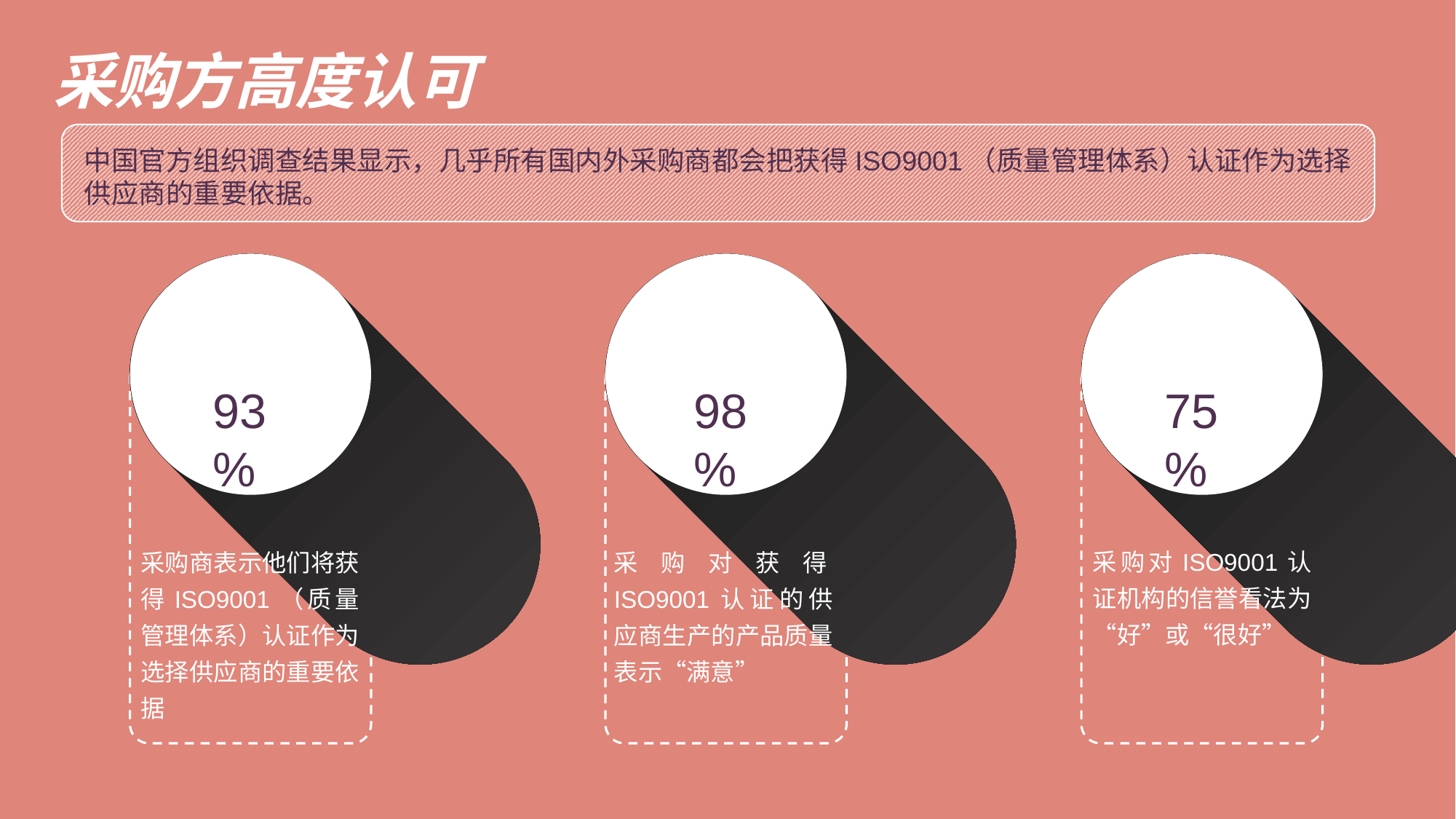

采购方高度认可

中国官方组织调查结果显示，几乎所有国内外采购商都会把获得ISO9001（质量管理体系）认证作为选择供应商的重要依据。

93%
98%
75%
采购对ISO9001认证机构的信誉看法为“好”或“很好”
采购商表示他们将获得ISO9001（质量管理体系）认证作为选择供应商的重要依据
采购对获得ISO9001认证的供应商生产的产品质量表示“满意”